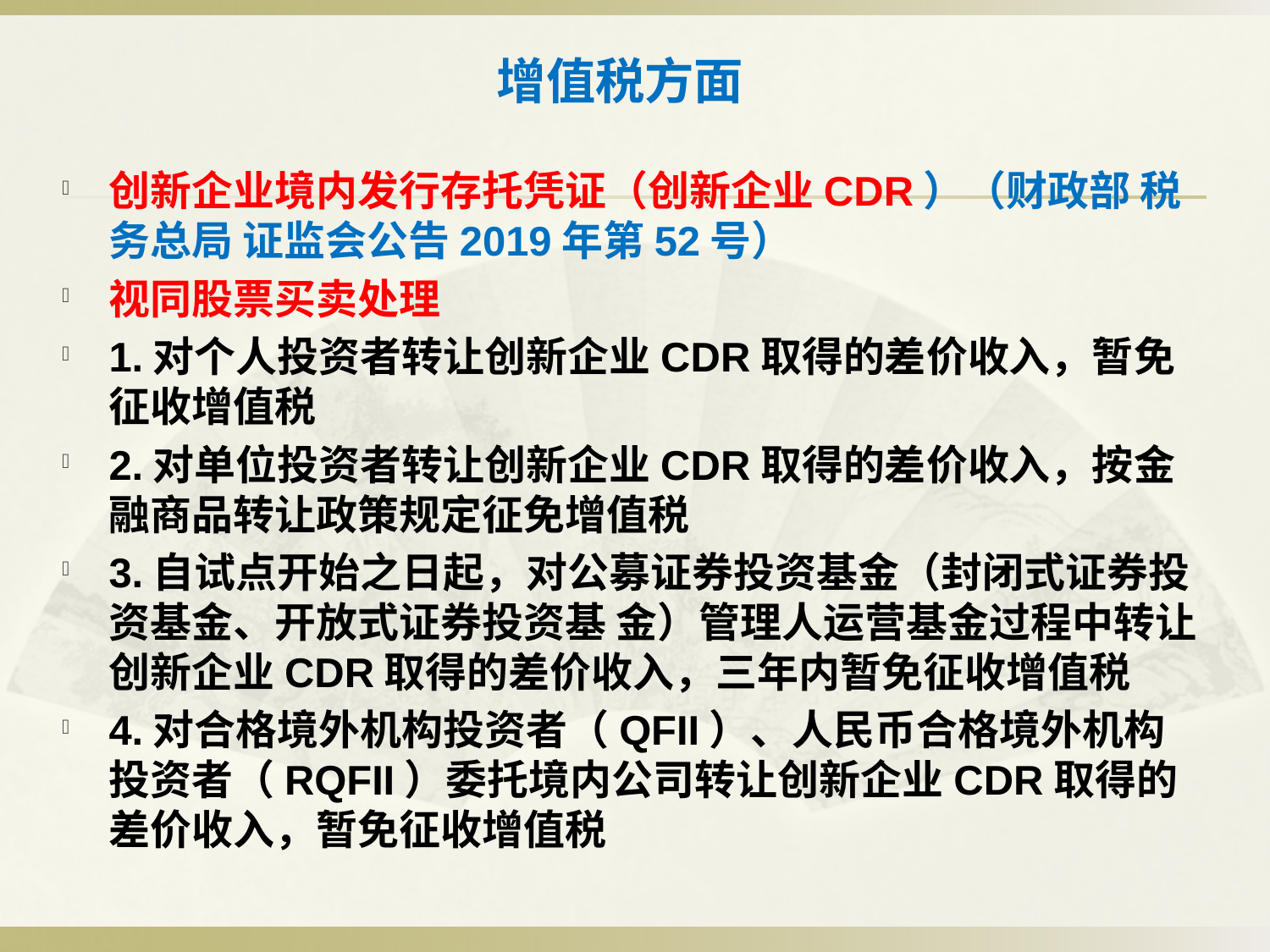

# 增值税方面
创新企业境内发行存托凭证（创新企业CDR）（财政部 税务总局 证监会公告2019年第52号）
视同股票买卖处理
1.对个人投资者转让创新企业CDR取得的差价收入，暂免征收增值税
2.对单位投资者转让创新企业CDR取得的差价收入，按金融商品转让政策规定征免增值税
3.自试点开始之日起，对公募证券投资基金（封闭式证券投资基金、开放式证券投资基 金）管理人运营基金过程中转让创新企业CDR取得的差价收入，三年内暂免征收增值税
4.对合格境外机构投资者（QFII）、人民币合格境外机构投资者（RQFII）委托境内公司转让创新企业CDR取得的差价收入，暂免征收增值税